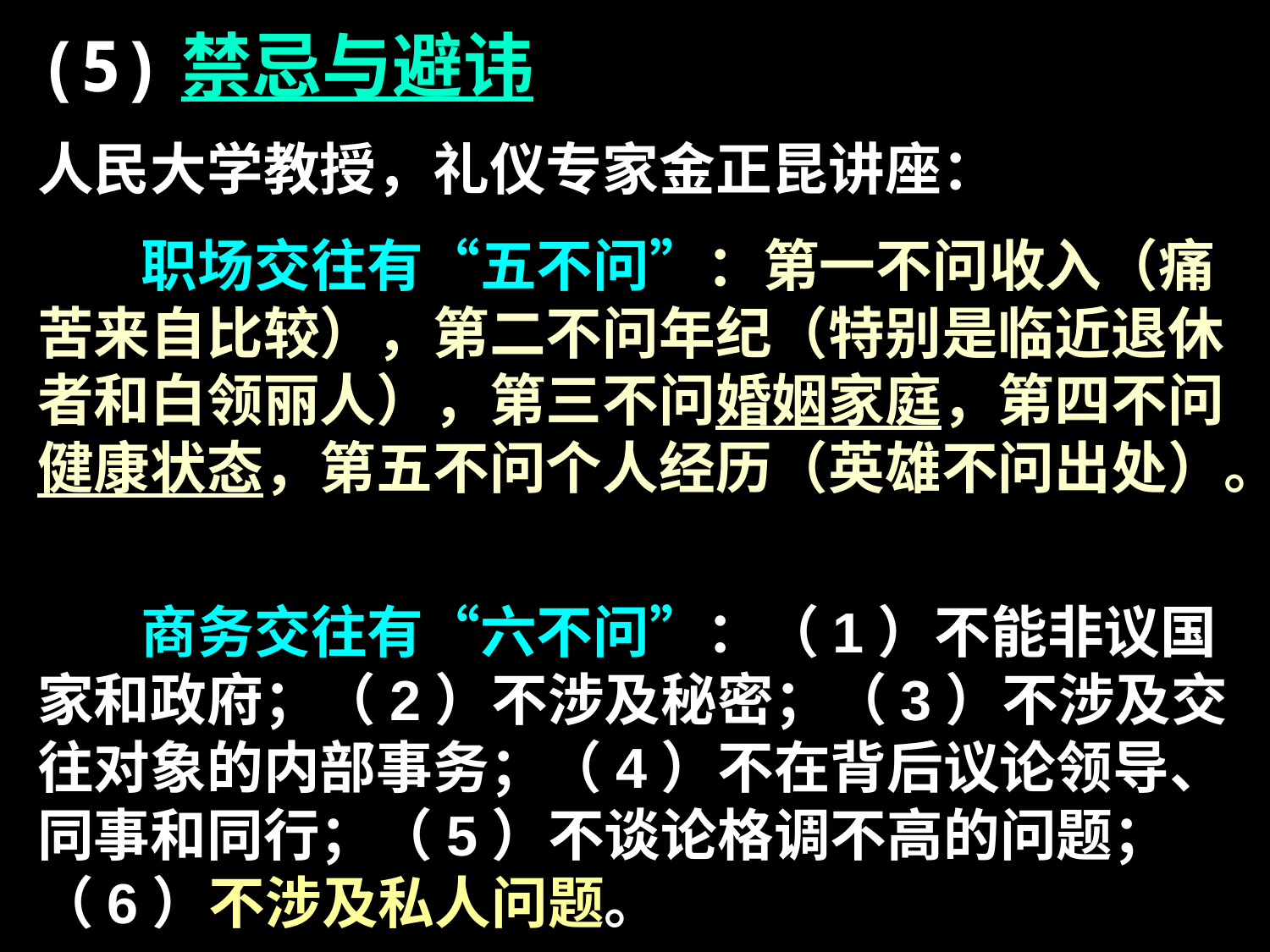

(5)禁忌与避讳
人民大学教授，礼仪专家金正昆讲座：
       职场交往有“五不问”：第一不问收入（痛苦来自比较），第二不问年纪（特别是临近退休者和白领丽人），第三不问婚姻家庭，第四不问健康状态，第五不问个人经历（英雄不问出处）。
       商务交往有“六不问”：（1）不能非议国家和政府；（2）不涉及秘密；（3）不涉及交往对象的内部事务；（4）不在背后议论领导、同事和同行；（5）不谈论格调不高的问题；（6）不涉及私人问题。